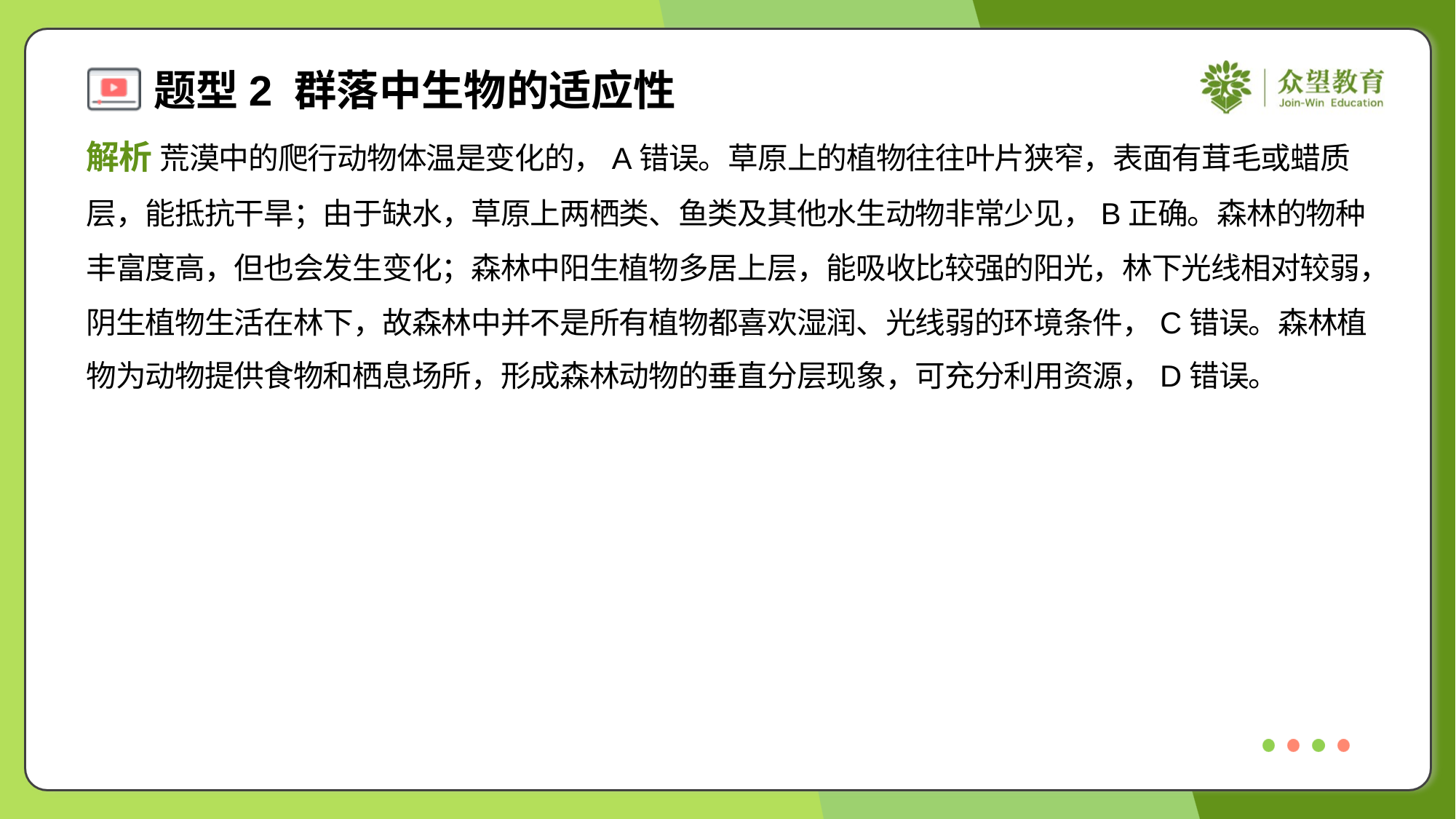

解析 荒漠中的爬行动物体温是变化的，A错误。草原上的植物往往叶片狭窄，表面有茸毛或蜡质
层，能抵抗干旱；由于缺水，草原上两栖类、鱼类及其他水生动物非常少见，B正确。森林的物种
丰富度高，但也会发生变化；森林中阳生植物多居上层，能吸收比较强的阳光，林下光线相对较弱，
阴生植物生活在林下，故森林中并不是所有植物都喜欢湿润、光线弱的环境条件，C错误。森林植
物为动物提供食物和栖息场所，形成森林动物的垂直分层现象，可充分利用资源，D错误。